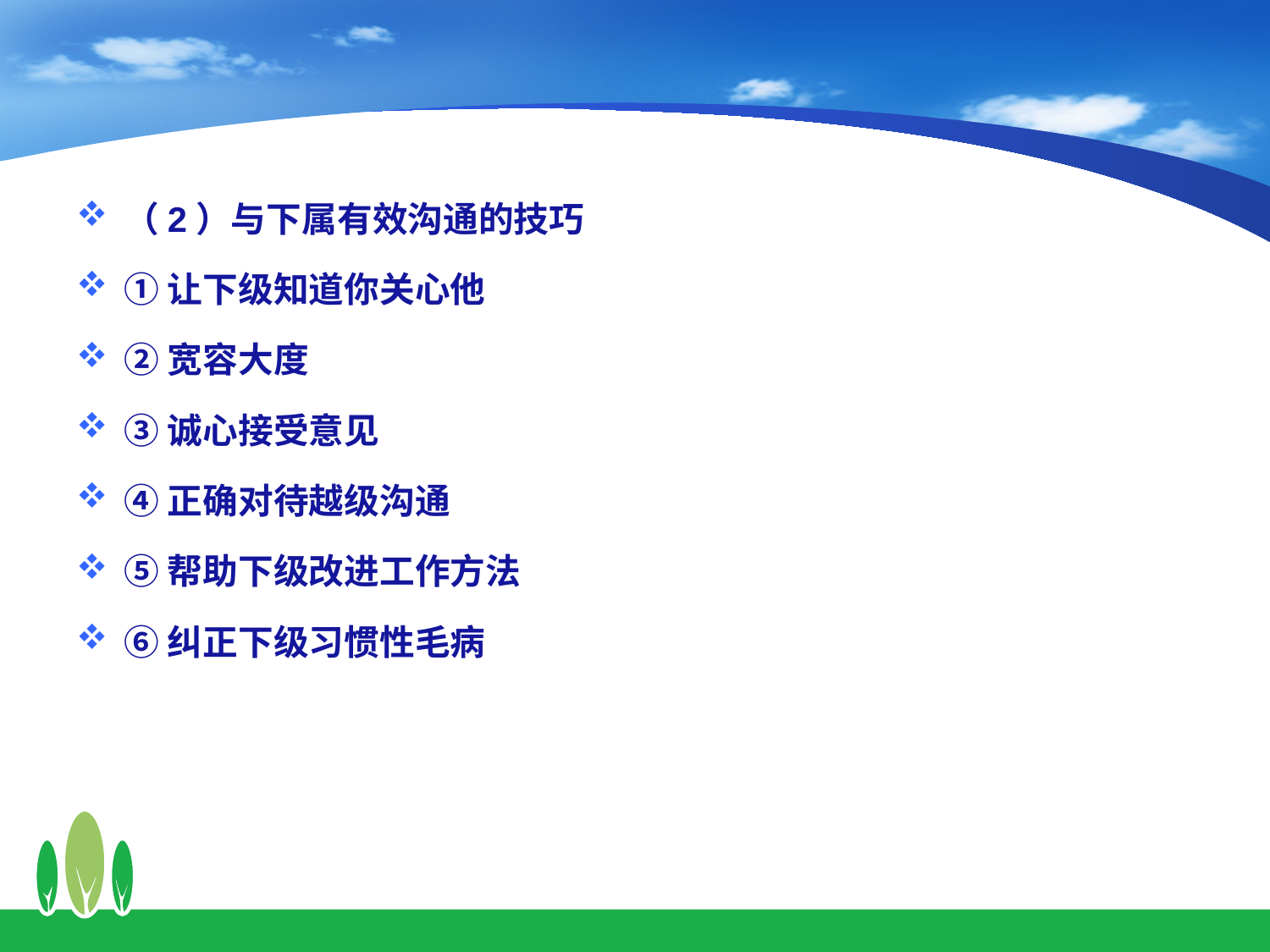

（2）与下属有效沟通的技巧
①让下级知道你关心他
②宽容大度
③诚心接受意见
④正确对待越级沟通
⑤帮助下级改进工作方法
⑥纠正下级习惯性毛病

81